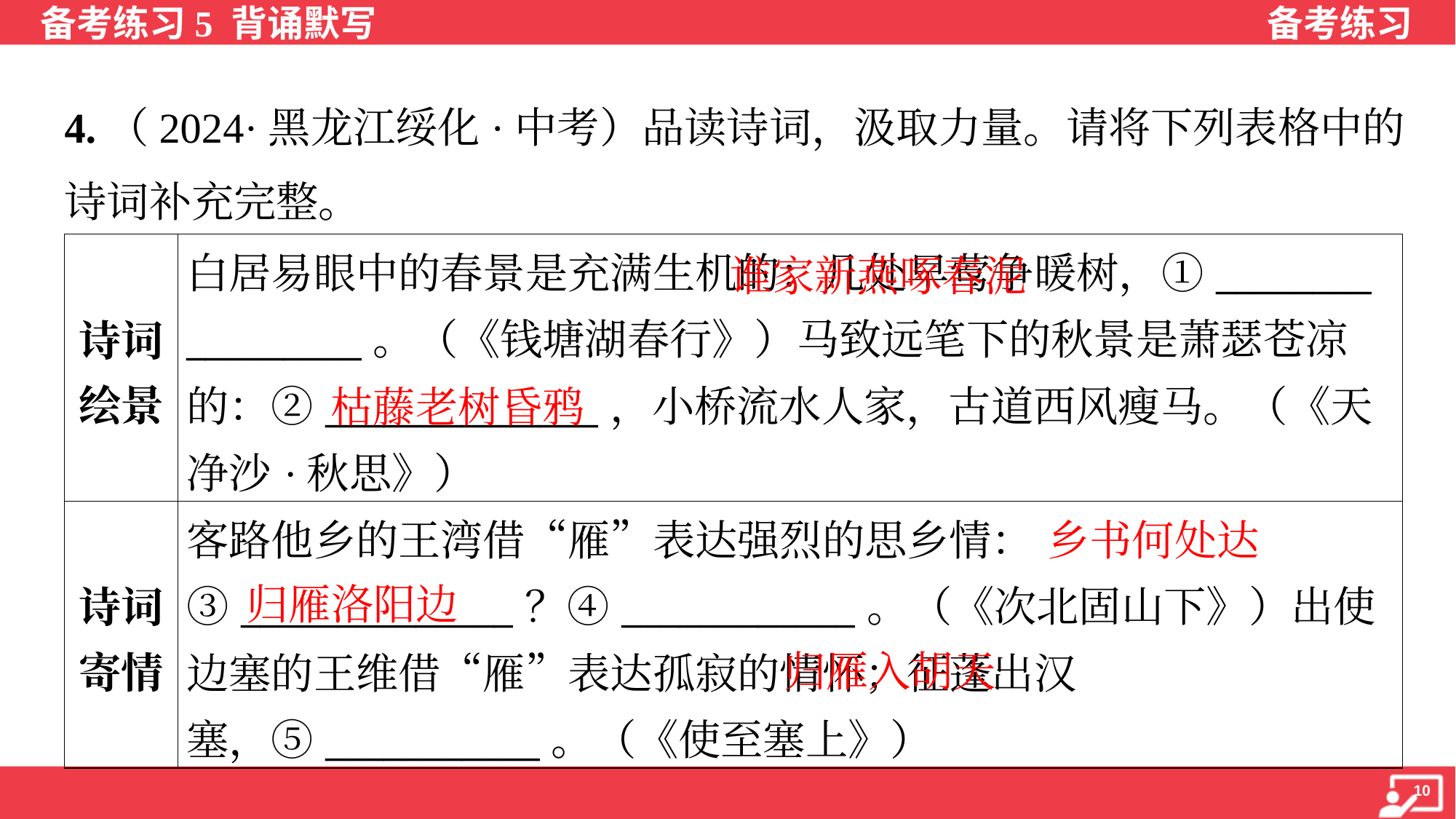

4.（2024·黑龙江绥化·中考）品读诗词，汲取力量。请将下列表格中的
诗词补充完整。
                                                 谁家新燕啄春泥
| 诗词 绘景 | 白居易眼中的春景是充满生机的：几处早莺争暖树，①\_\_\_\_\_\_\_\_ \_\_\_\_\_\_\_\_\_。（《钱塘湖春行》）马致远笔下的秋景是萧瑟苍凉 的：②\_\_\_\_\_\_\_\_\_\_\_\_\_\_，小桥流水人家，古道西风瘦马。（《天净沙·秋思》） |
| --- | --- |
| 诗词 寄情 | 客路他乡的王湾借“雁”表达强烈的思乡情：③\_\_\_\_\_\_\_\_\_\_\_\_\_\_？④\_\_\_\_\_\_\_\_\_\_\_\_。（《次北固山下》）出使边塞的王维借“雁”表达孤寂的情怀；征蓬出汉塞，⑤\_\_\_\_\_\_\_\_\_\_\_。（《使至塞上》） |
枯藤老树昏鸦
乡书何处达
归雁洛阳边
归雁入胡天